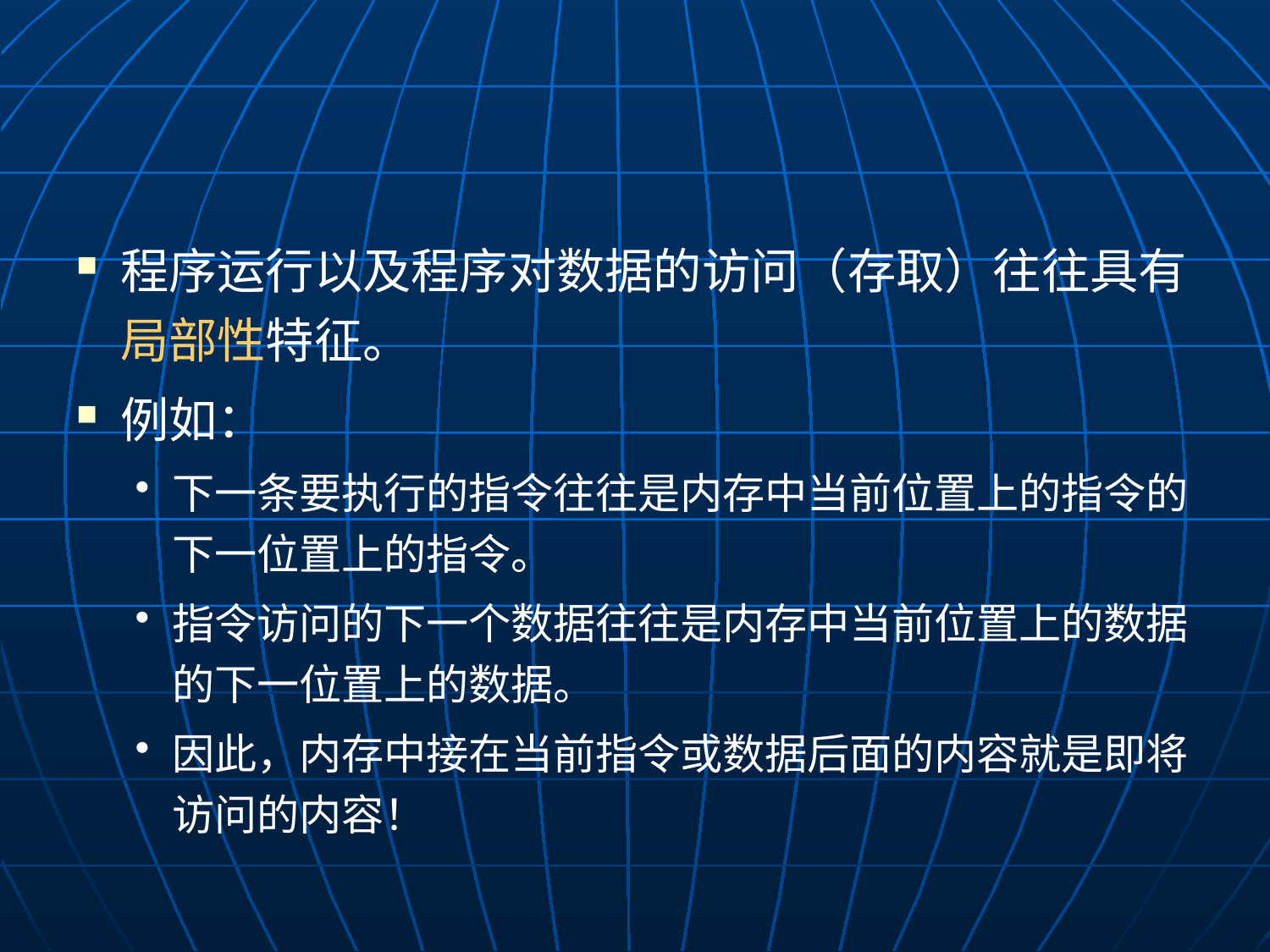

#
程序运行以及程序对数据的访问（存取）往往具有局部性特征。
例如：
下一条要执行的指令往往是内存中当前位置上的指令的下一位置上的指令。
指令访问的下一个数据往往是内存中当前位置上的数据的下一位置上的数据。
因此，内存中接在当前指令或数据后面的内容就是即将访问的内容！